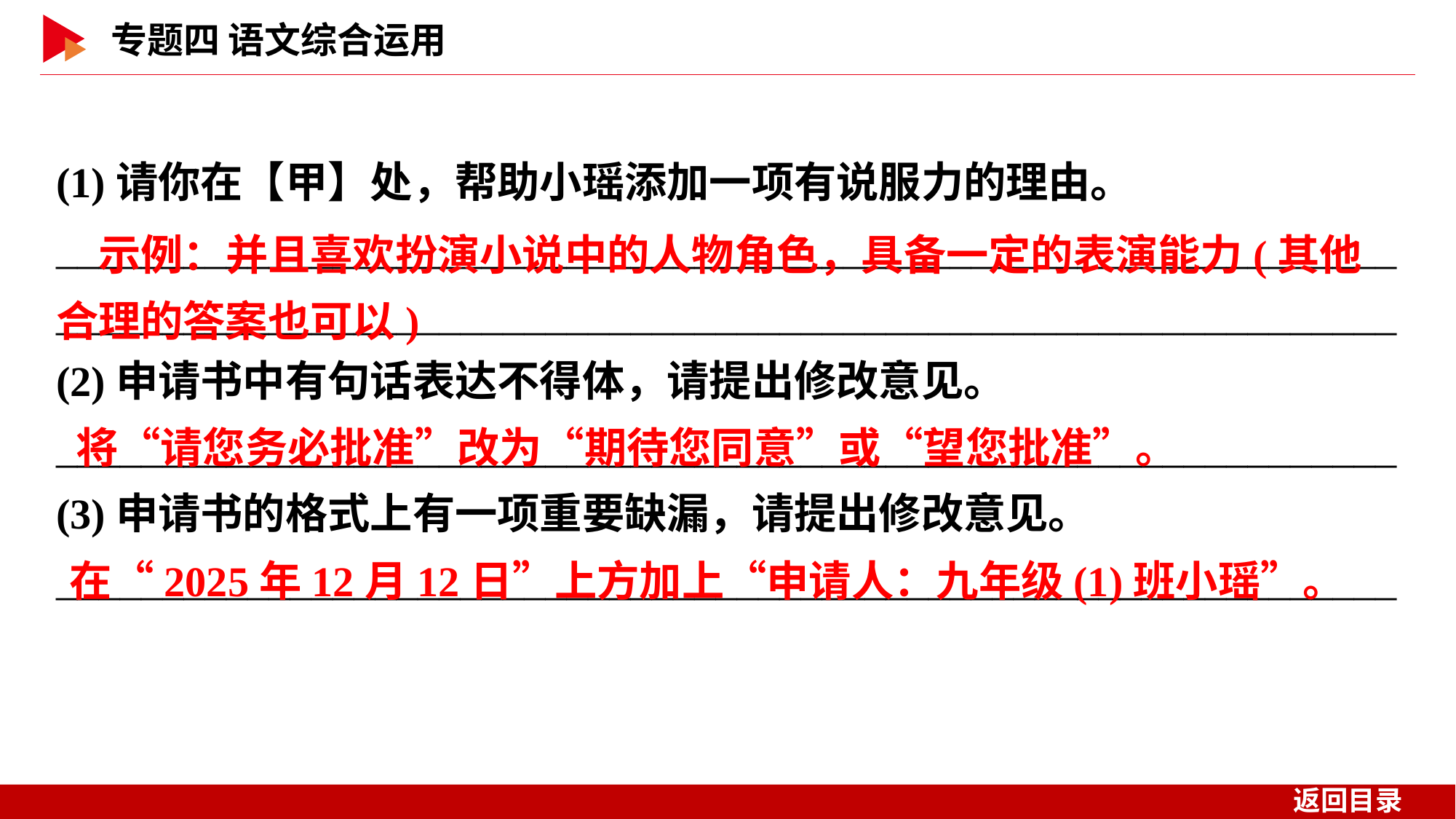

(1)请你在【甲】处，帮助小瑶添加一项有说服力的理由。
______________________________________________________________________________________________________________________________
(2)申请书中有句话表达不得体，请提出修改意见。
_______________________________________________________________
(3)申请书的格式上有一项重要缺漏，请提出修改意见。
_______________________________________________________________
　示例：并且喜欢扮演小说中的人物角色，具备一定的表演能力(其他合理的答案也可以)
　将“请您务必批准”改为“期待您同意”或“望您批准”。
　在“2025年12月12日”上方加上“申请人：九年级(1)班小瑶”。